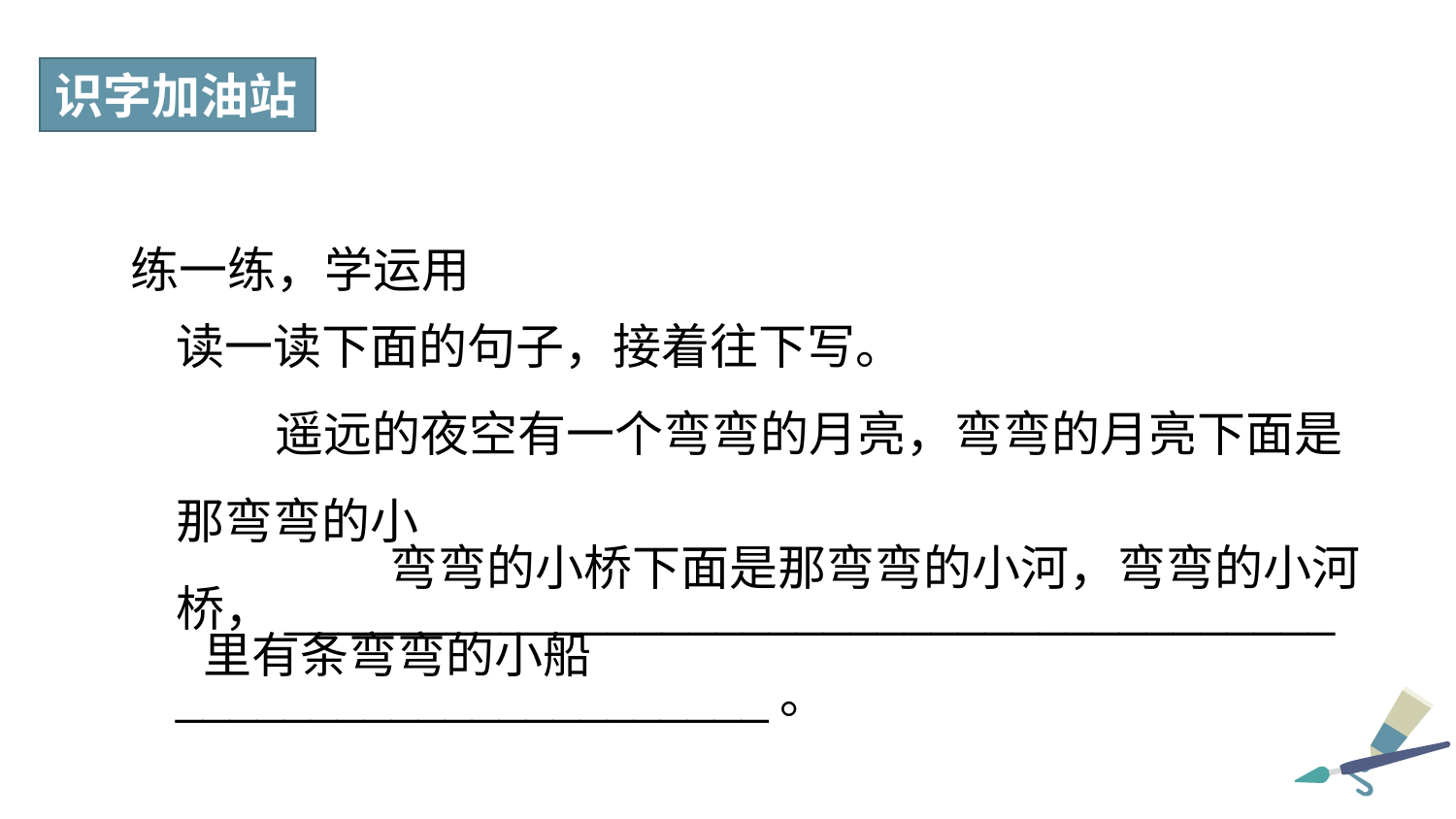

识字加油站
练一练，学运用
读一读下面的句子，接着往下写。
        遥远的夜空有一个弯弯的月亮，弯弯的月亮下面是那弯弯的小桥，_____________________________________________________________。
                弯弯的小桥下面是那弯弯的小河，弯弯的小河里有条弯弯的小船